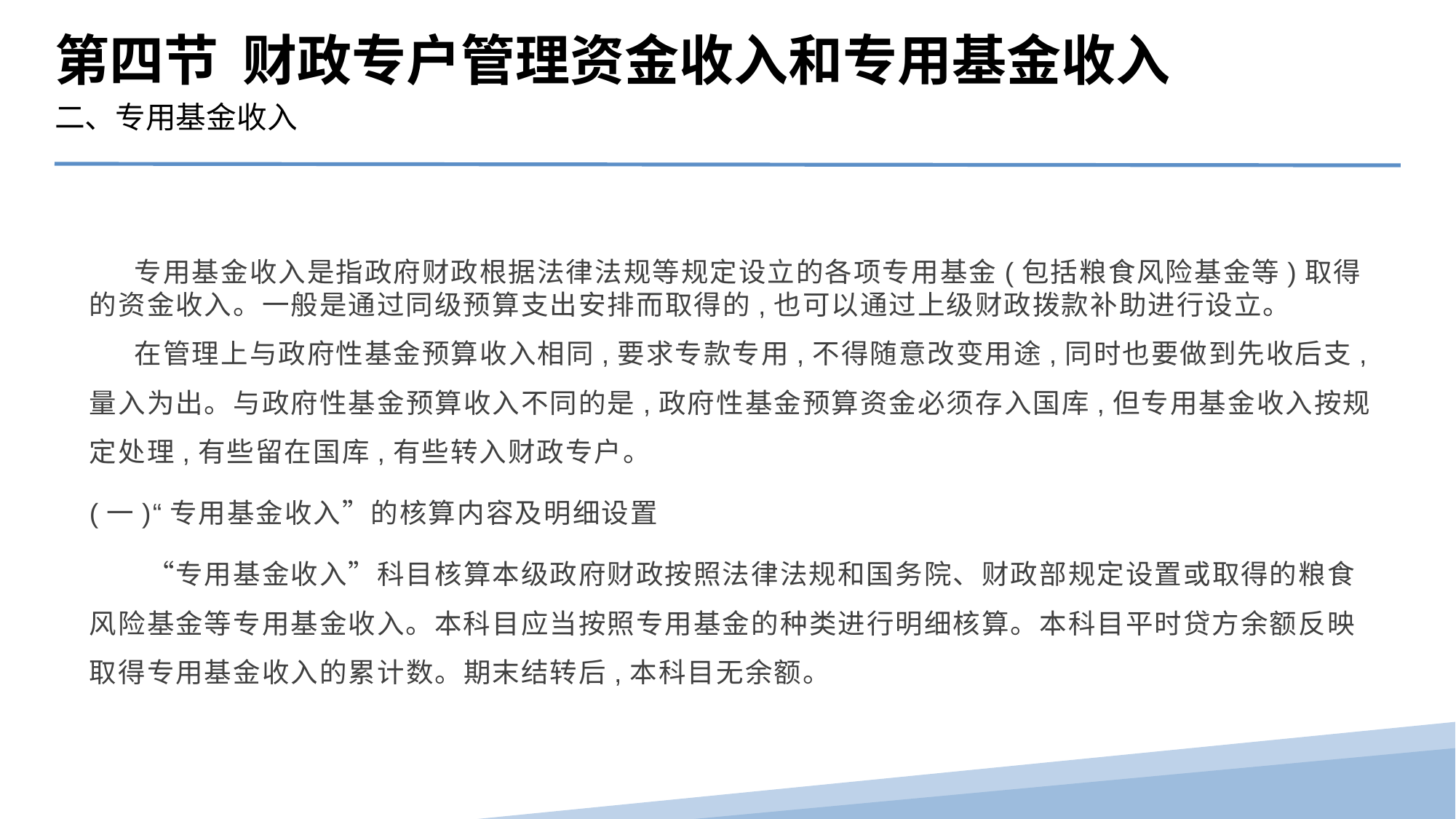

第四节  财政专户管理资金收入和专用基金收入
二、专用基金收入
     专用基金收入是指政府财政根据法律法规等规定设立的各项专用基金(包括粮食风险基金等)取得的资金收入。一般是通过同级预算支出安排而取得的,也可以通过上级财政拨款补助进行设立。
     在管理上与政府性基金预算收入相同,要求专款专用,不得随意改变用途,同时也要做到先收后支,量入为出。与政府性基金预算收入不同的是,政府性基金预算资金必须存入国库,但专用基金收入按规定处理,有些留在国库,有些转入财政专户。
(一)“专用基金收入”的核算内容及明细设置
　　“专用基金收入”科目核算本级政府财政按照法律法规和国务院、财政部规定设置或取得的粮食风险基金等专用基金收入。本科目应当按照专用基金的种类进行明细核算。本科目平时贷方余额反映取得专用基金收入的累计数。期末结转后,本科目无余额。